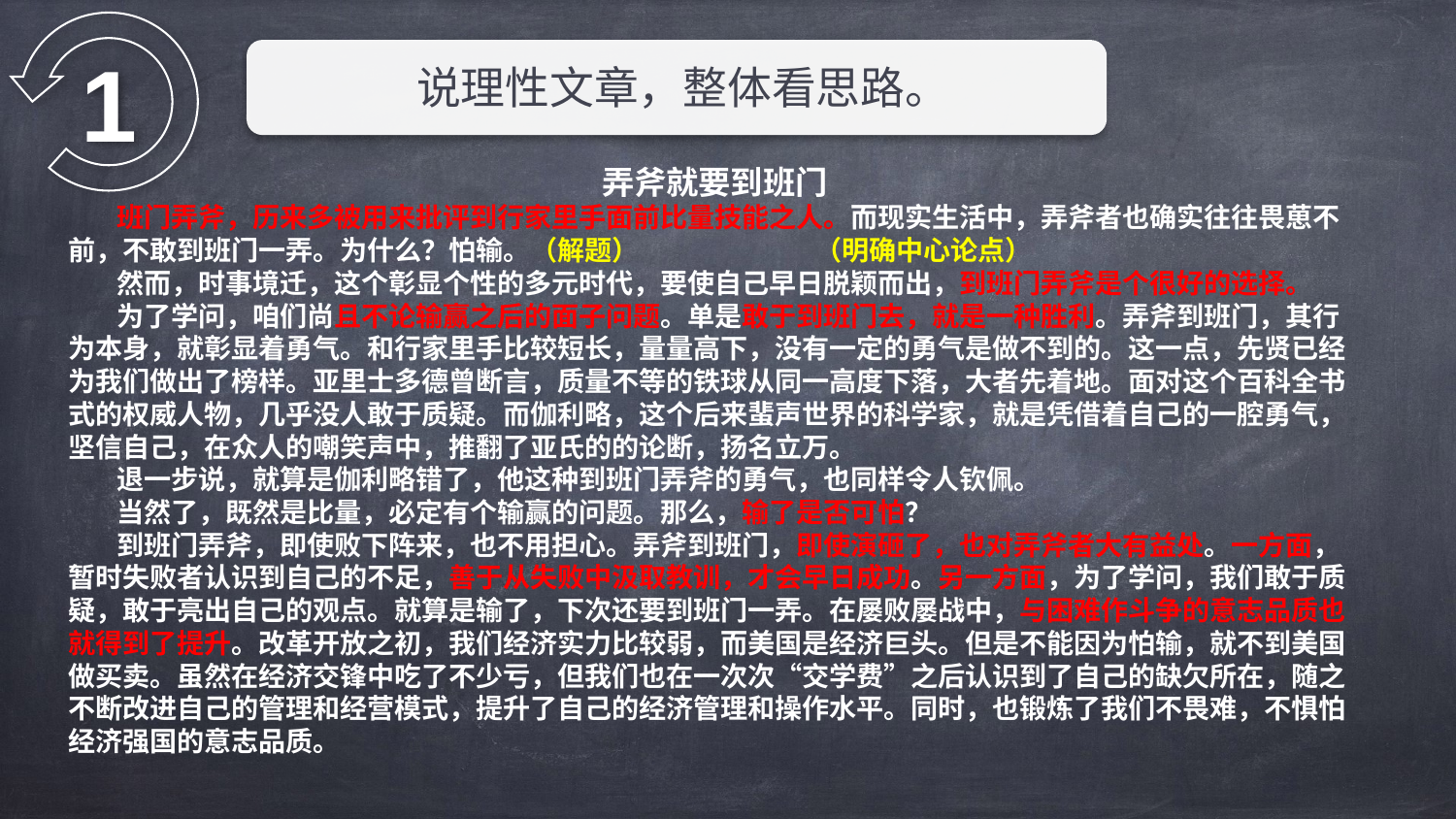

1

说理性文章，整体看思路。
弄斧就要到班门
       班门弄斧，历来多被用来批评到行家里手面前比量技能之人。而现实生活中，弄斧者也确实往往畏葸不前，不敢到班门一弄。为什么？怕输。（解题）                             （明确中心论点）
       然而，时事境迁，这个彰显个性的多元时代，要使自己早日脱颖而出，到班门弄斧是个很好的选择。
       为了学问，咱们尚且不论输赢之后的面子问题。单是敢于到班门去，就是一种胜利。弄斧到班门，其行为本身，就彰显着勇气。和行家里手比较短长，量量高下，没有一定的勇气是做不到的。这一点，先贤已经为我们做出了榜样。亚里士多德曾断言，质量不等的铁球从同一高度下落，大者先着地。面对这个百科全书式的权威人物，几乎没人敢于质疑。而伽利略，这个后来蜚声世界的科学家，就是凭借着自己的一腔勇气，坚信自己，在众人的嘲笑声中，推翻了亚氏的的论断，扬名立万。
       退一步说，就算是伽利略错了，他这种到班门弄斧的勇气，也同样令人钦佩。
       当然了，既然是比量，必定有个输赢的问题。那么，输了是否可怕？
       到班门弄斧，即使败下阵来，也不用担心。弄斧到班门，即使演砸了，也对弄斧者大有益处。一方面，暂时失败者认识到自己的不足，善于从失败中汲取教训，才会早日成功。另一方面，为了学问，我们敢于质疑，敢于亮出自己的观点。就算是输了，下次还要到班门一弄。在屡败屡战中，与困难作斗争的意志品质也就得到了提升。改革开放之初，我们经济实力比较弱，而美国是经济巨头。但是不能因为怕输，就不到美国做买卖。虽然在经济交锋中吃了不少亏，但我们也在一次次“交学费”之后认识到了自己的缺欠所在，随之不断改进自己的管理和经营模式，提升了自己的经济管理和操作水平。同时，也锻炼了我们不畏难，不惧怕经济强国的意志品质。